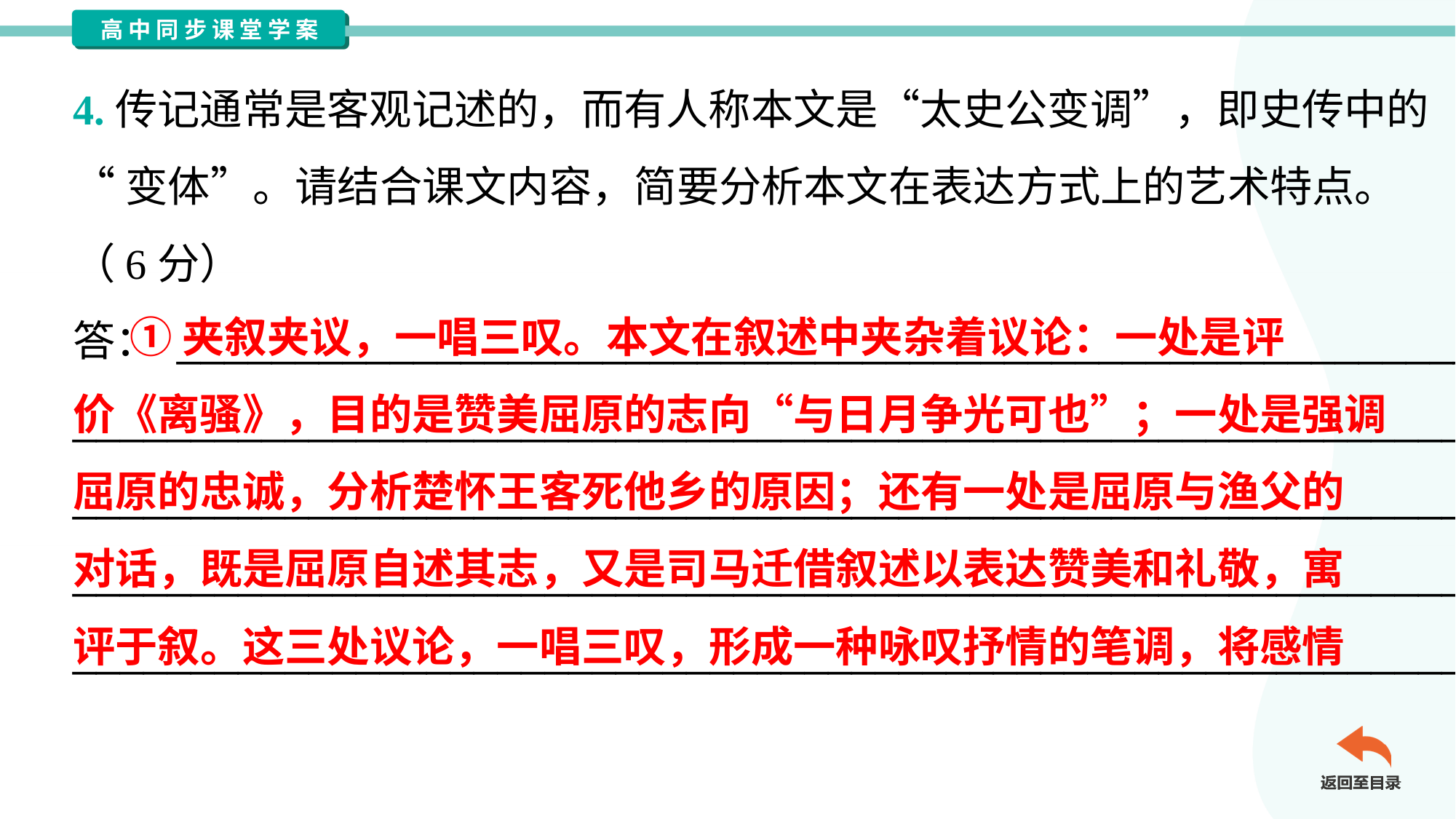

4.传记通常是客观记述的，而有人称本文是“太史公变调”，即史传中的
“变体”。请结合课文内容，简要分析本文在表达方式上的艺术特点。
（6分）
答： ________________________________________________________
_____________________________________________________________
_____________________________________________________________
_____________________________________________________________
_____________________________________________________________
      ①夹叙夹议，一唱三叹。本文在叙述中夹杂着议论：一处是评
价《离骚》，目的是赞美屈原的志向“与日月争光可也”；一处是强调
屈原的忠诚，分析楚怀王客死他乡的原因；还有一处是屈原与渔父的
对话，既是屈原自述其志，又是司马迁借叙述以表达赞美和礼敬，寓
评于叙。这三处议论，一唱三叹，形成一种咏叹抒情的笔调，将感情